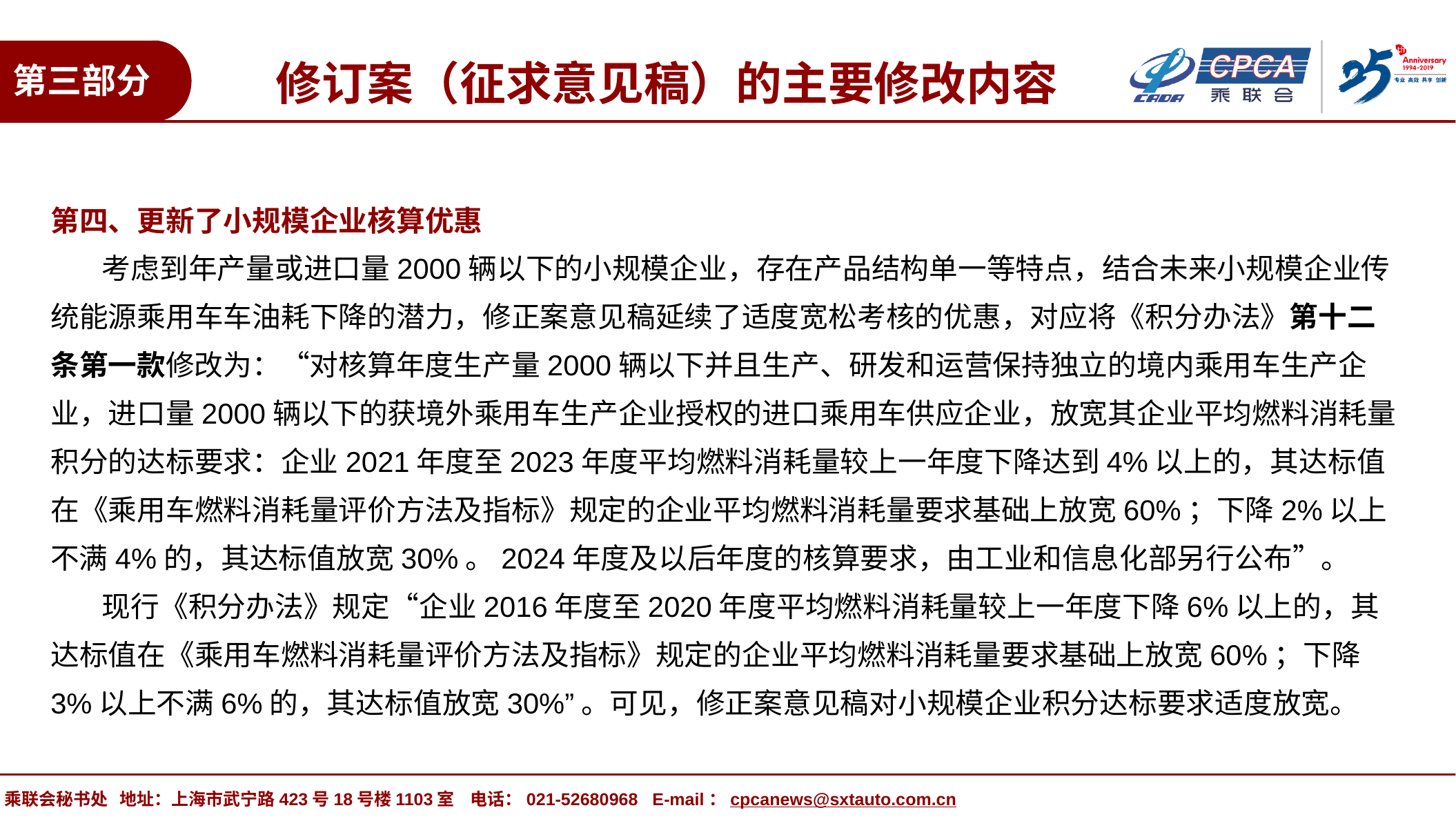

修订案（征求意见稿）的主要修改内容
第三部分
第四、更新了小规模企业核算优惠
       考虑到年产量或进口量2000辆以下的小规模企业，存在产品结构单一等特点，结合未来小规模企业传统能源乘用车车油耗下降的潜力，修正案意见稿延续了适度宽松考核的优惠，对应将《积分办法》第十二条第一款修改为：“对核算年度生产量2000辆以下并且生产、研发和运营保持独立的境内乘用车生产企业，进口量2000辆以下的获境外乘用车生产企业授权的进口乘用车供应企业，放宽其企业平均燃料消耗量积分的达标要求：企业2021年度至2023年度平均燃料消耗量较上一年度下降达到4%以上的，其达标值在《乘用车燃料消耗量评价方法及指标》规定的企业平均燃料消耗量要求基础上放宽60%；下降2%以上不满4%的，其达标值放宽30%。2024年度及以后年度的核算要求，由工业和信息化部另行公布”。
       现行《积分办法》规定“企业2016年度至2020年度平均燃料消耗量较上一年度下降6%以上的，其达标值在《乘用车燃料消耗量评价方法及指标》规定的企业平均燃料消耗量要求基础上放宽60%；下降3%以上不满6%的，其达标值放宽30%”。可见，修正案意见稿对小规模企业积分达标要求适度放宽。